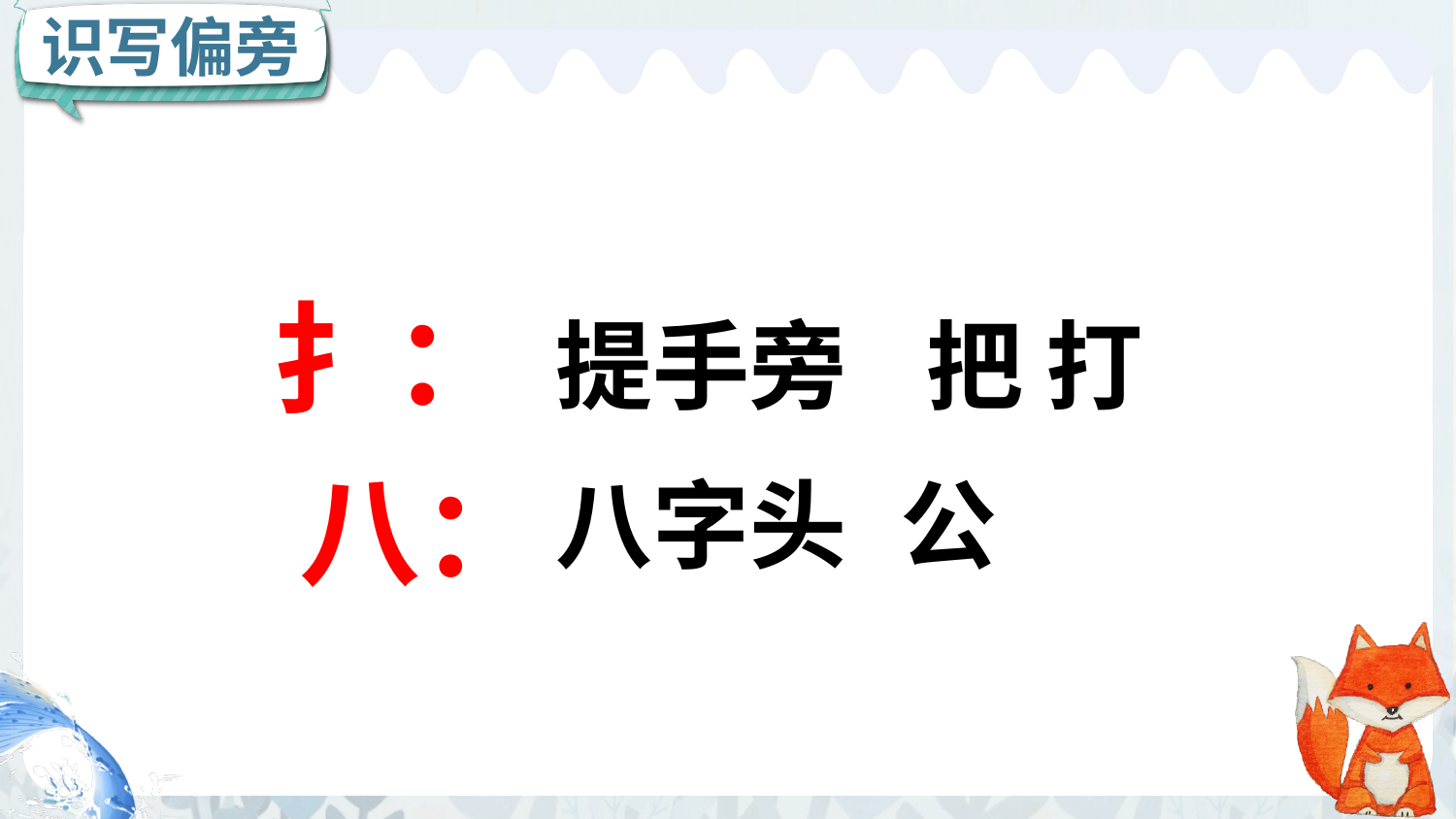

识写偏旁
扌：
提手旁
把 打
八：
八字头
公